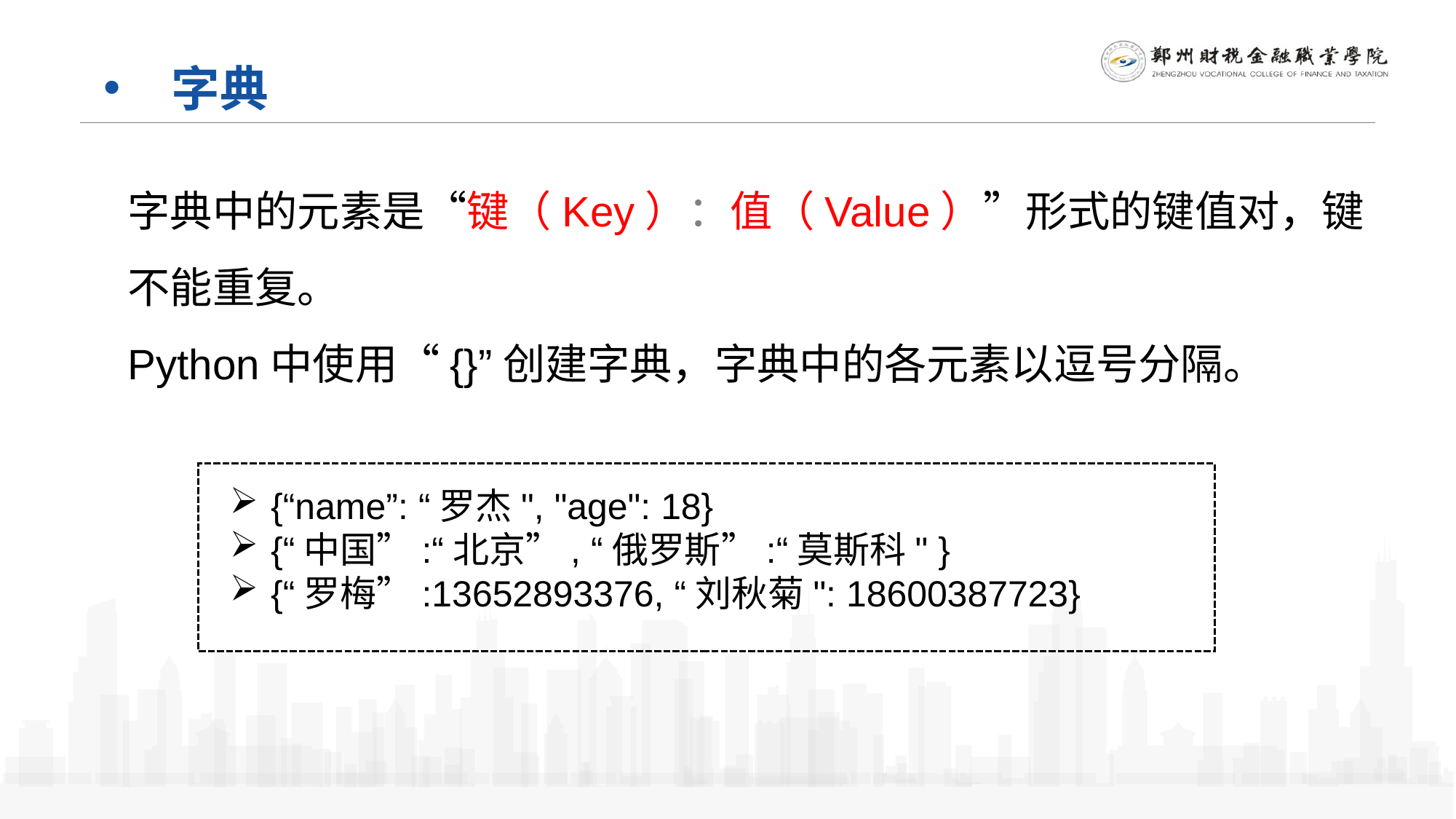

字典
字典中的元素是“键（Key）：值（Value）”形式的键值对，键不能重复。
Python中使用“{}”创建字典，字典中的各元素以逗号分隔。

{“name”: “罗杰", "age": 18}
{“中国”:“北京”, “俄罗斯”:“莫斯科" }
{“罗梅”:13652893376, “刘秋菊": 18600387723}